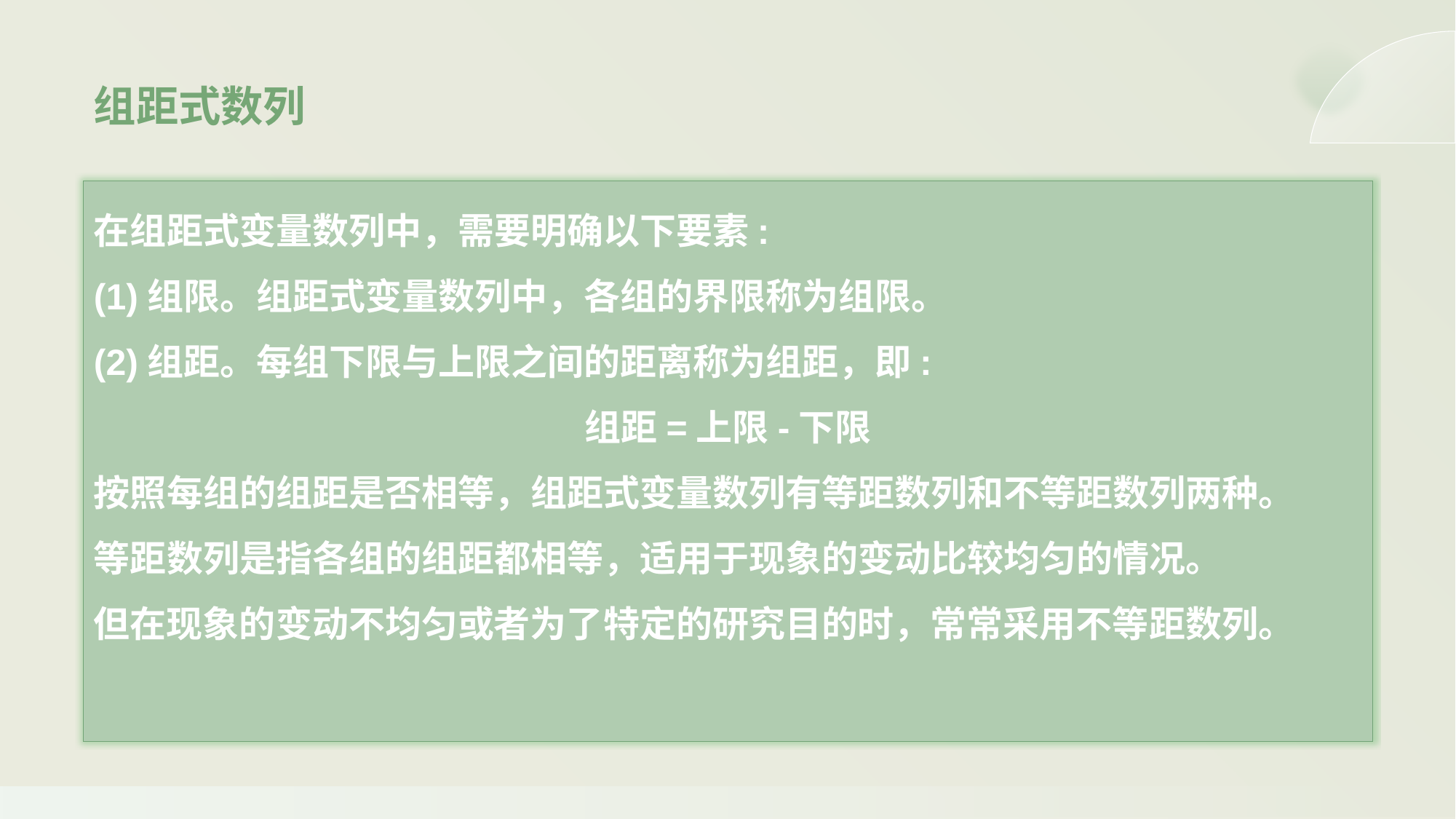

组距式数列

在组距式变量数列中，需要明确以下要素:
(1)组限。组距式变量数列中，各组的界限称为组限。
(2)组距。每组下限与上限之间的距离称为组距，即:
组距=上限-下限
按照每组的组距是否相等，组距式变量数列有等距数列和不等距数列两种。
等距数列是指各组的组距都相等，适用于现象的变动比较均匀的情况。
但在现象的变动不均匀或者为了特定的研究目的时，常常采用不等距数列。